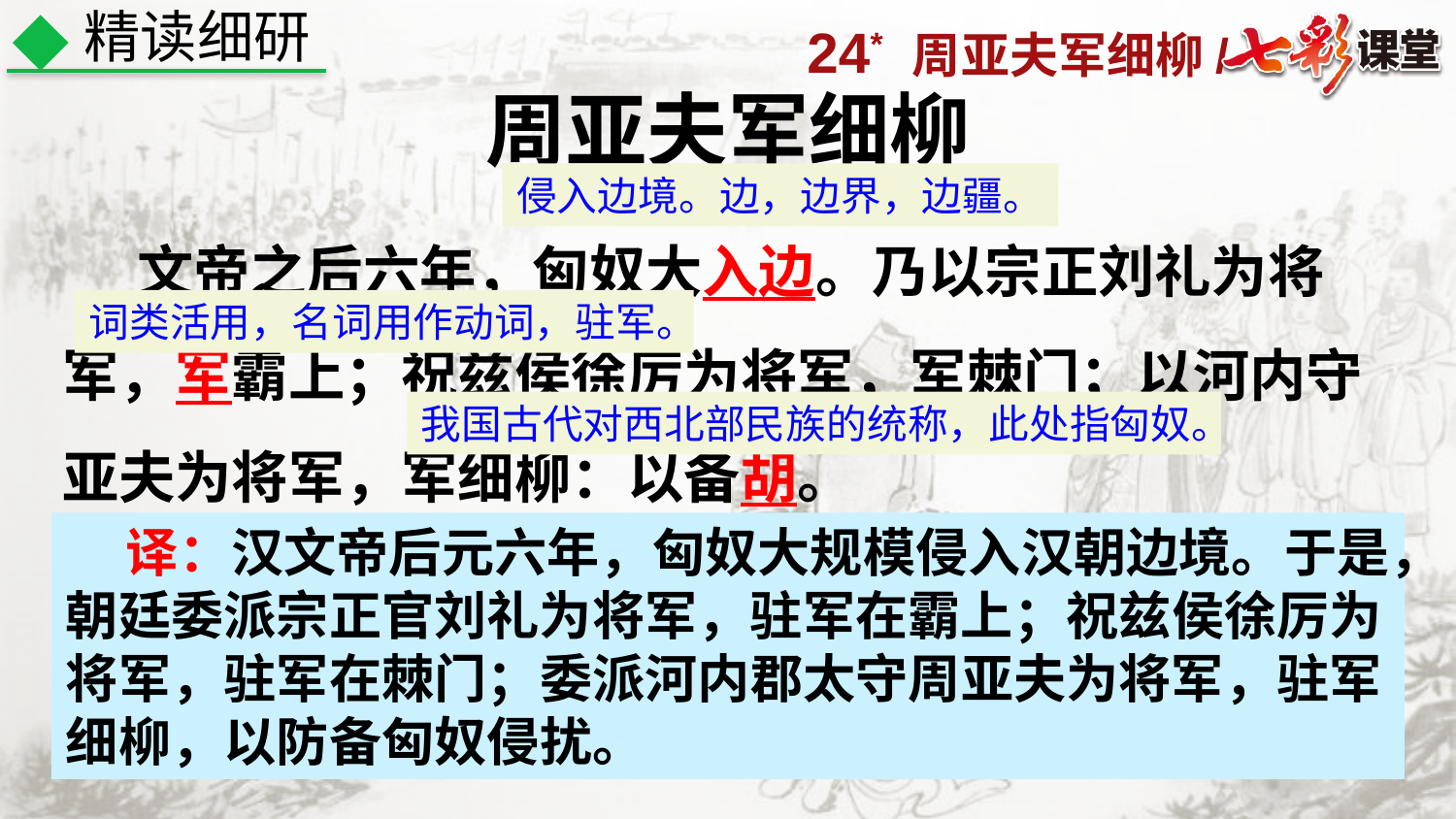

精读细研

周亚夫军细柳
    文帝之后六年，匈奴大入边。乃以宗正刘礼为将军，军霸上；祝兹侯徐厉为将军，军棘门；以河内守亚夫为将军，军细柳：以备胡。
侵入边境。边，边界，边疆。
词类活用，名词用作动词，驻军。
我国古代对西北部民族的统称，此处指匈奴。
    译：汉文帝后元六年，匈奴大规模侵入汉朝边境。于是，朝廷委派宗正官刘礼为将军，驻军在霸上；祝兹侯徐厉为将军，驻军在棘门；委派河内郡太守周亚夫为将军，驻军细柳，以防备匈奴侵扰。